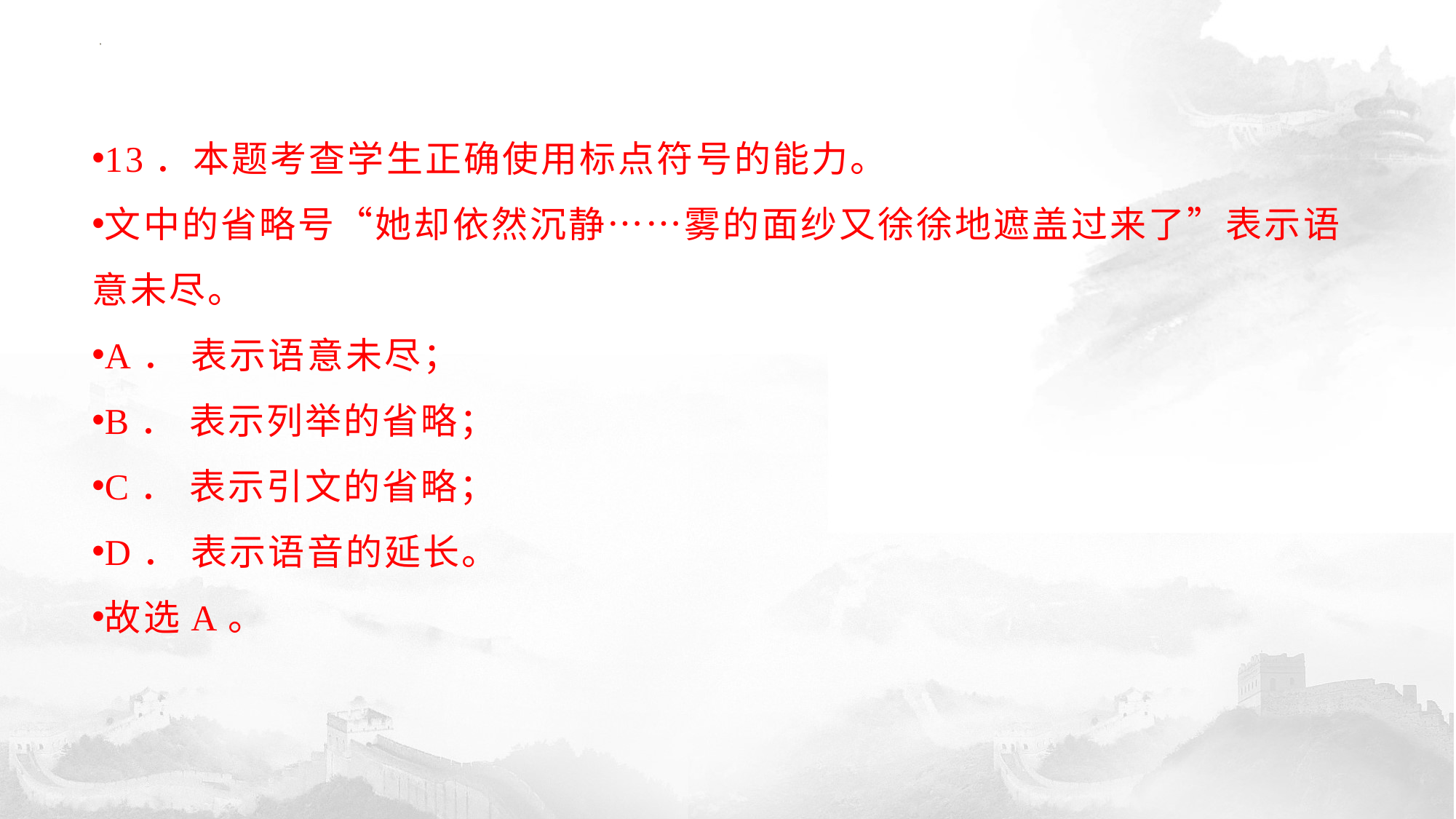

#
13．本题考查学生正确使用标点符号的能力。
文中的省略号“她却依然沉静……雾的面纱又徐徐地遮盖过来了”表示语意未尽。
A． 表示语意未尽；
B． 表示列举的省略；
C． 表示引文的省略；
D． 表示语音的延长。
故选A。